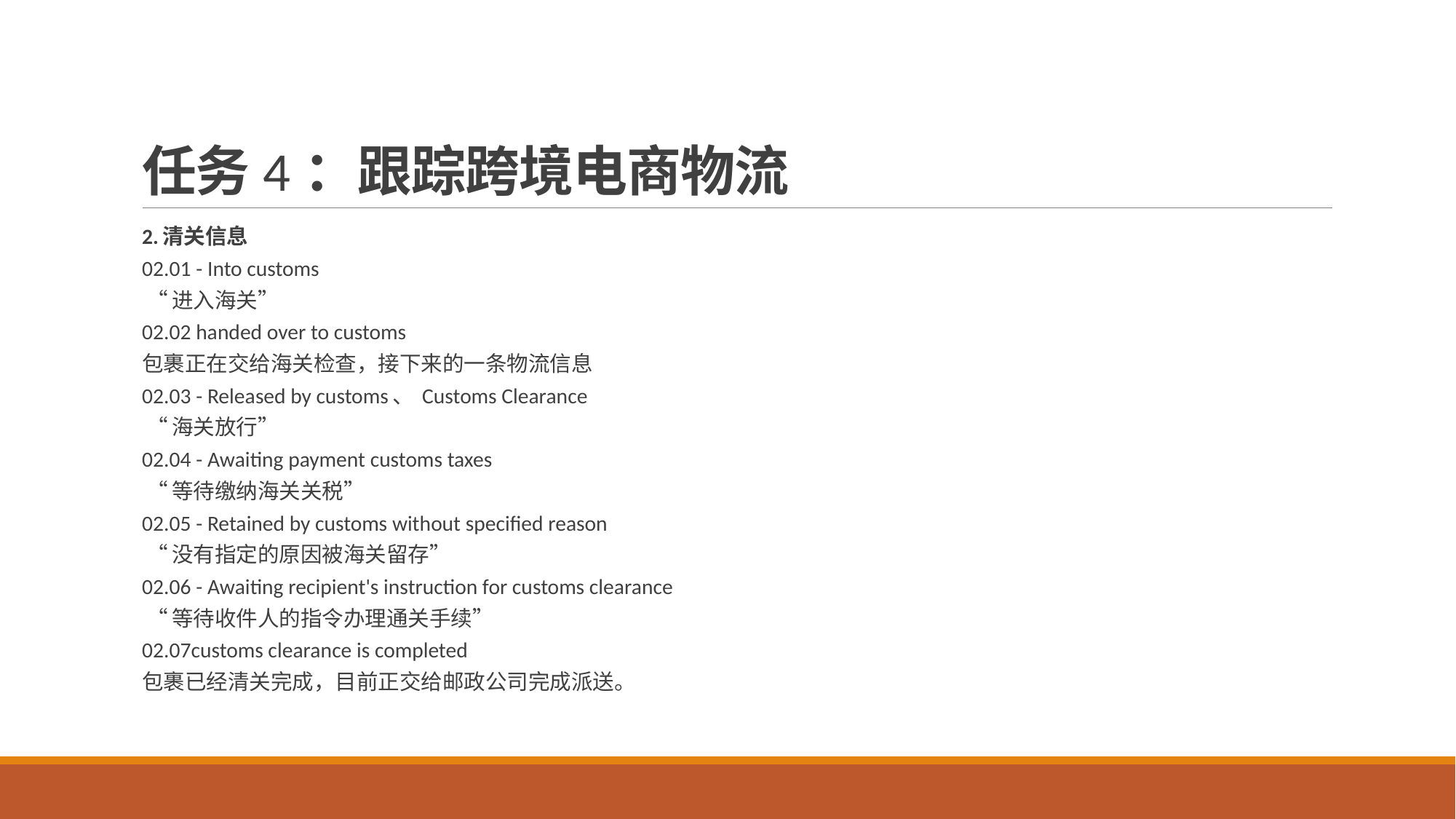

# 任务4：跟踪跨境电商物流
2.清关信息
02.01 - Into customs
 “进入海关”
02.02 handed over to customs
包裹正在交给海关检查，接下来的一条物流信息
02.03 - Released by customs、 Customs Clearance
 “海关放行”
02.04 - Awaiting payment customs taxes
 “等待缴纳海关关税”
02.05 - Retained by customs without specified reason
 “没有指定的原因被海关留存”
02.06 - Awaiting recipient's instruction for customs clearance
 “等待收件人的指令办理通关手续”
02.07customs clearance is completed
包裹已经清关完成，目前正交给邮政公司完成派送。